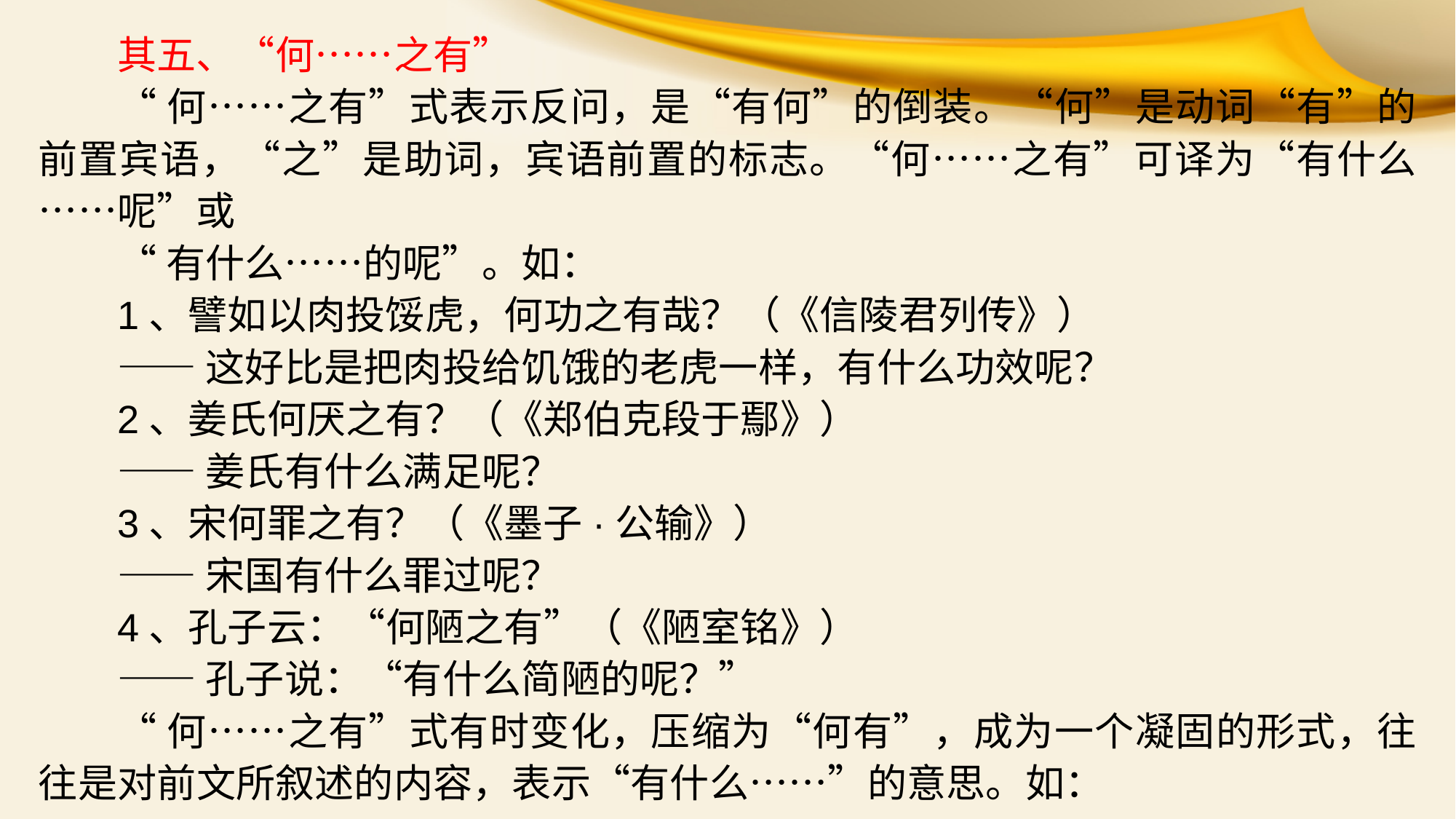

其五、“何……之有”
“何……之有”式表示反问，是“有何”的倒装。“何”是动词“有”的前置宾语，“之”是助词，宾语前置的标志。“何……之有”可译为“有什么……呢”或
“有什么……的呢”。如：
1、譬如以肉投馁虎，何功之有哉？（《信陵君列传》）
——这好比是把肉投给饥饿的老虎一样，有什么功效呢？
2、姜氏何厌之有？（《郑伯克段于鄢》）
——姜氏有什么满足呢？
3、宋何罪之有？（《墨子·公输》）
——宋国有什么罪过呢？
4、孔子云：“何陋之有”（《陋室铭》）
——孔子说：“有什么简陋的呢？”
“何……之有”式有时变化，压缩为“何有”，成为一个凝固的形式，往往是对前文所叙述的内容，表示“有什么……”的意思。如：